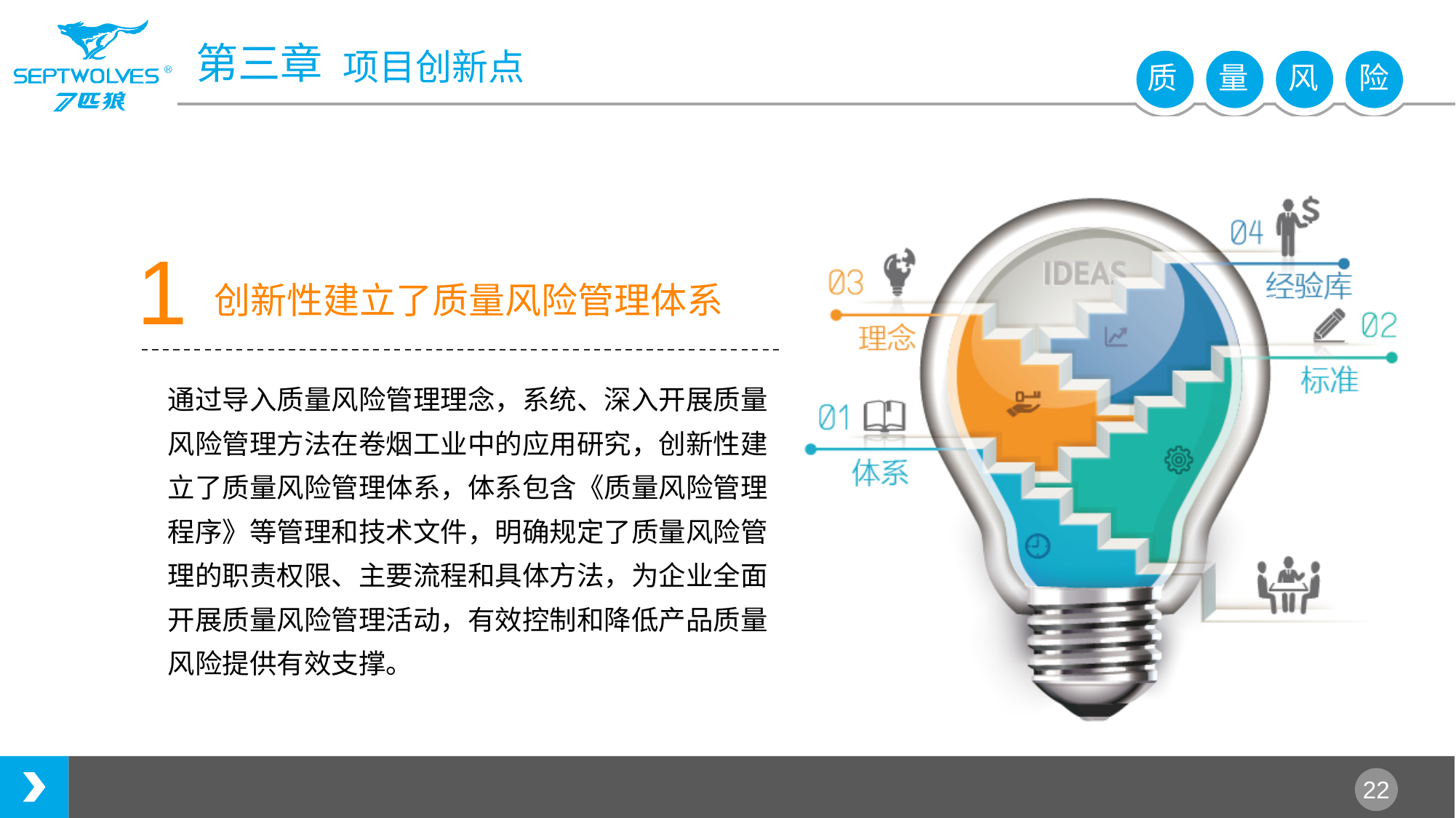

1
创新性建立了质量风险管理体系
通过导入质量风险管理理念，系统、深入开展质量风险管理方法在卷烟工业中的应用研究，创新性建立了质量风险管理体系，体系包含《质量风险管理程序》等管理和技术文件，明确规定了质量风险管理的职责权限、主要流程和具体方法，为企业全面开展质量风险管理活动，有效控制和降低产品质量风险提供有效支撑。